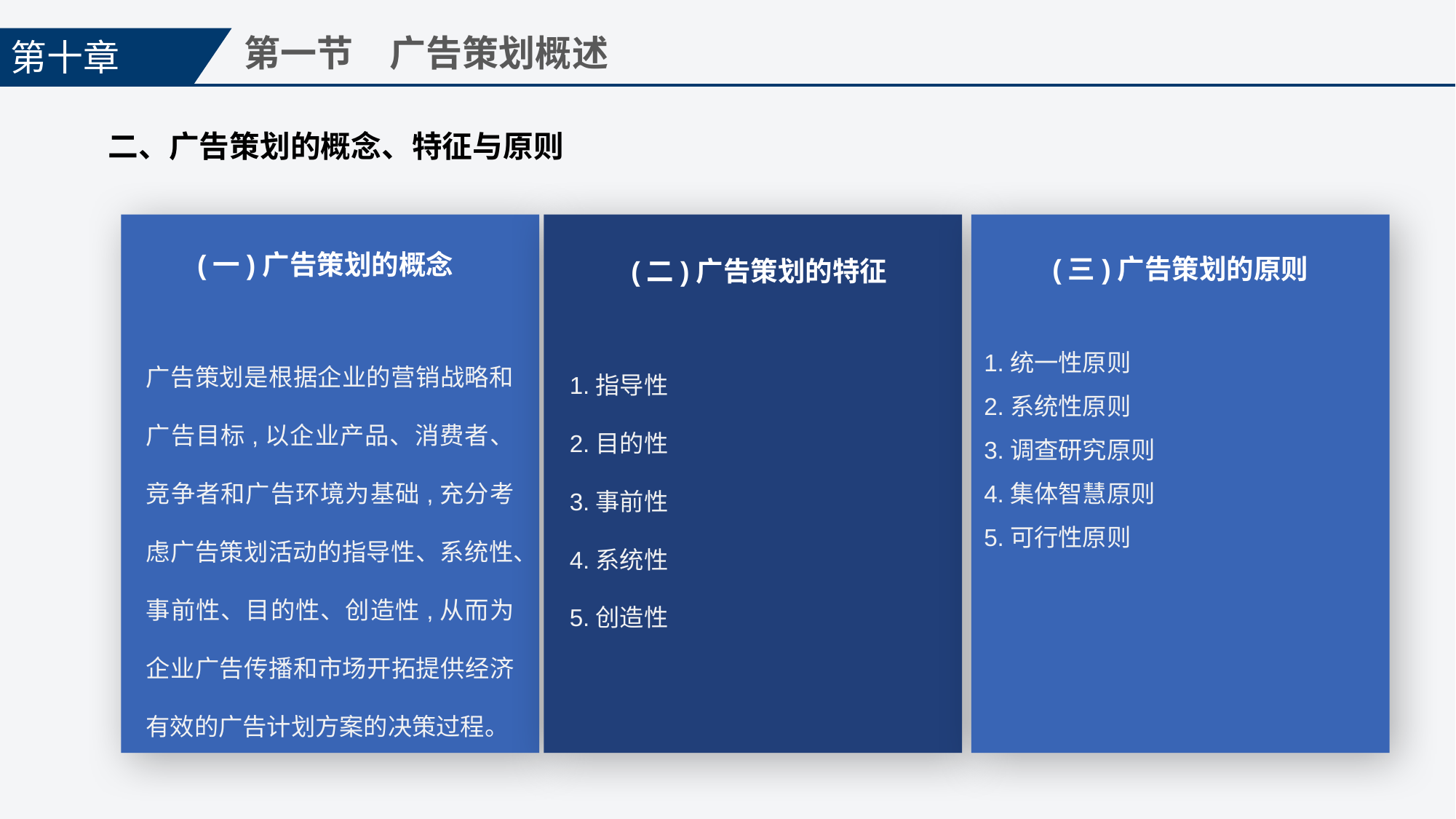

第十章
第一节　广告策划概述
二、广告策划的概念、特征与原则

(一)广告策划的概念
(三)广告策划的原则
(二)广告策划的特征
广告策划是根据企业的营销战略和广告目标,以企业产品、消费者、竞争者和广告环境为基础,充分考虑广告策划活动的指导性、系统性、事前性、目的性、创造性,从而为企业广告传播和市场开拓提供经济有效的广告计划方案的决策过程。
1.统一性原则
2.系统性原则
3.调查研究原则
4.集体智慧原则
5.可行性原则

1.指导性
2.目的性
3.事前性
4.系统性
5.创造性